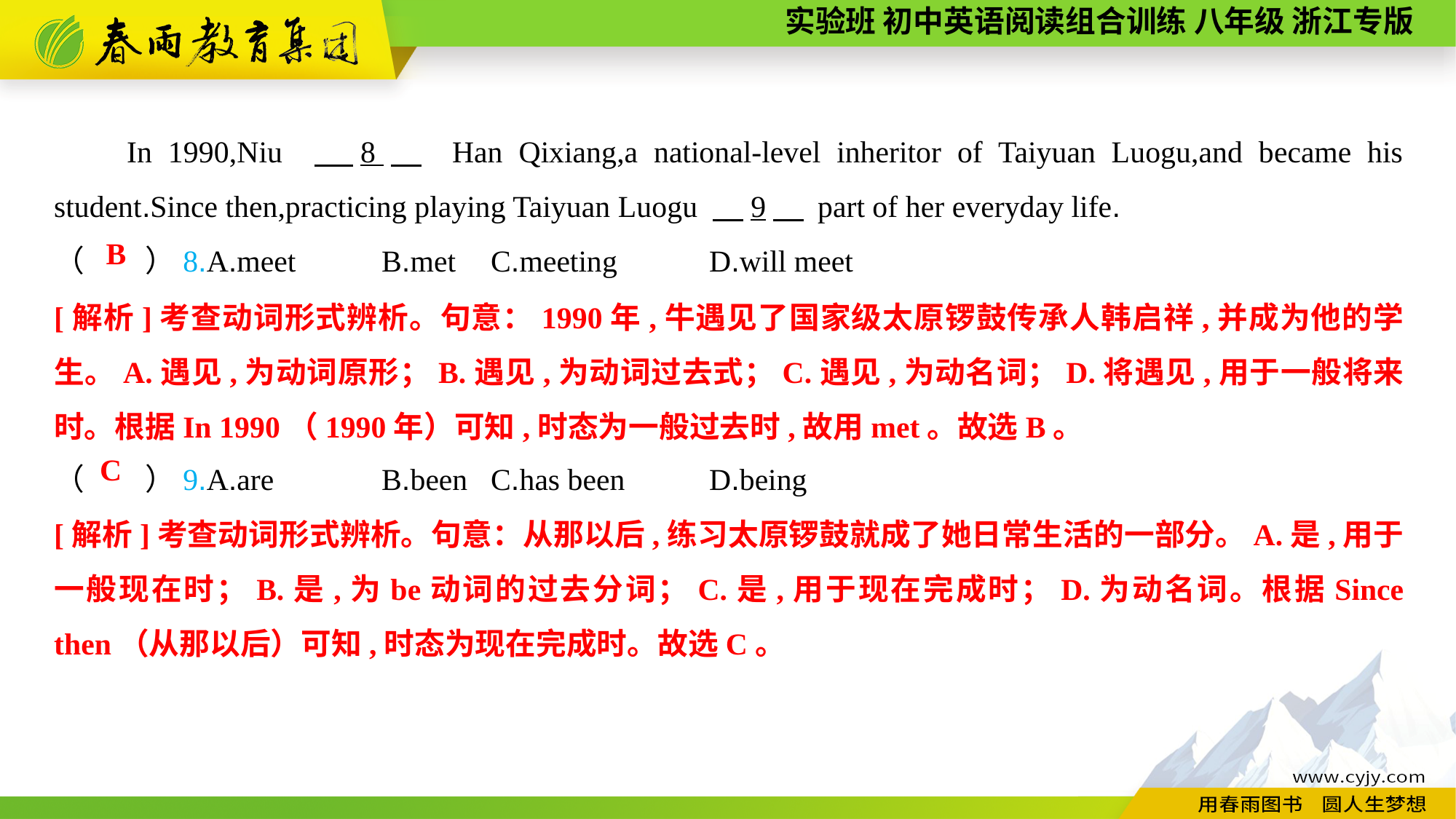

In 1990,Niu 　8　 Han Qixiang,a national-level inheritor of Taiyuan Luogu,and became his student.Since then,practicing playing Taiyuan Luogu 　9　 part of her everyday life.
（　　）8.A.meet	B.met	C.meeting	D.will meet

（　　）9.A.are	B.been	C.has been	D.being
B
[解析]考查动词形式辨析。句意：1990年,牛遇见了国家级太原锣鼓传承人韩启祥,并成为他的学生。A.遇见,为动词原形；B.遇见,为动词过去式；C.遇见,为动名词；D.将遇见,用于一般将来时。根据In 1990（1990年）可知,时态为一般过去时,故用met。故选B。
C
[解析]考查动词形式辨析。句意：从那以后,练习太原锣鼓就成了她日常生活的一部分。A.是,用于一般现在时；B.是,为be动词的过去分词；C.是,用于现在完成时；D.为动名词。根据Since then（从那以后）可知,时态为现在完成时。故选C。